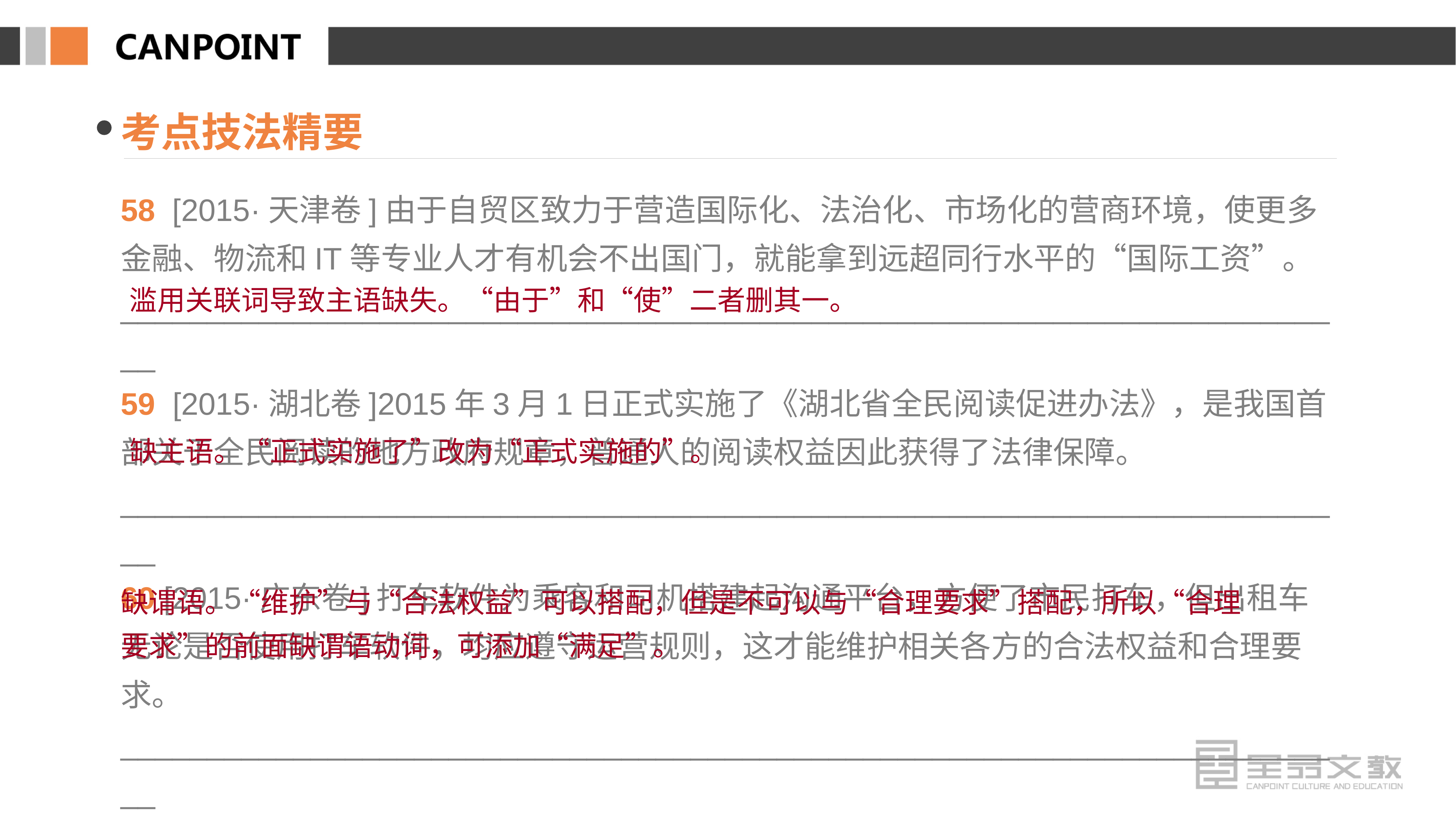

考点技法精要

58  [2015·天津卷]由于自贸区致力于营造国际化、法治化、市场化的营商环境，使更多金融、物流和IT等专业人才有机会不出国门，就能拿到远超同行水平的“国际工资”。
________________________________________________________________________
59  [2015·湖北卷]2015年3月1日正式实施了《湖北省全民阅读促进办法》，是我国首部关于全民阅读的地方政府规章，普通人的阅读权益因此获得了法律保障。
________________________________________________________________________
60 [2015·广东卷]打车软件为乘客和司机搭建起沟通平台，方便了市民打车，但出租车无论是否使用打车软件，均应遵守运营规则，这才能维护相关各方的合法权益和合理要求。
________________________________________________________________________
________________________________________________________________________
滥用关联词导致主语缺失。“由于”和“使”二者删其一。
缺主语。“正式实施了”改为“正式实施的”。
缺谓语。“维护”与“合法权益”可以搭配，但是不可以与“合理要求”搭配，所以“合理要求”的前面缺谓语动词，可添加“满足”。